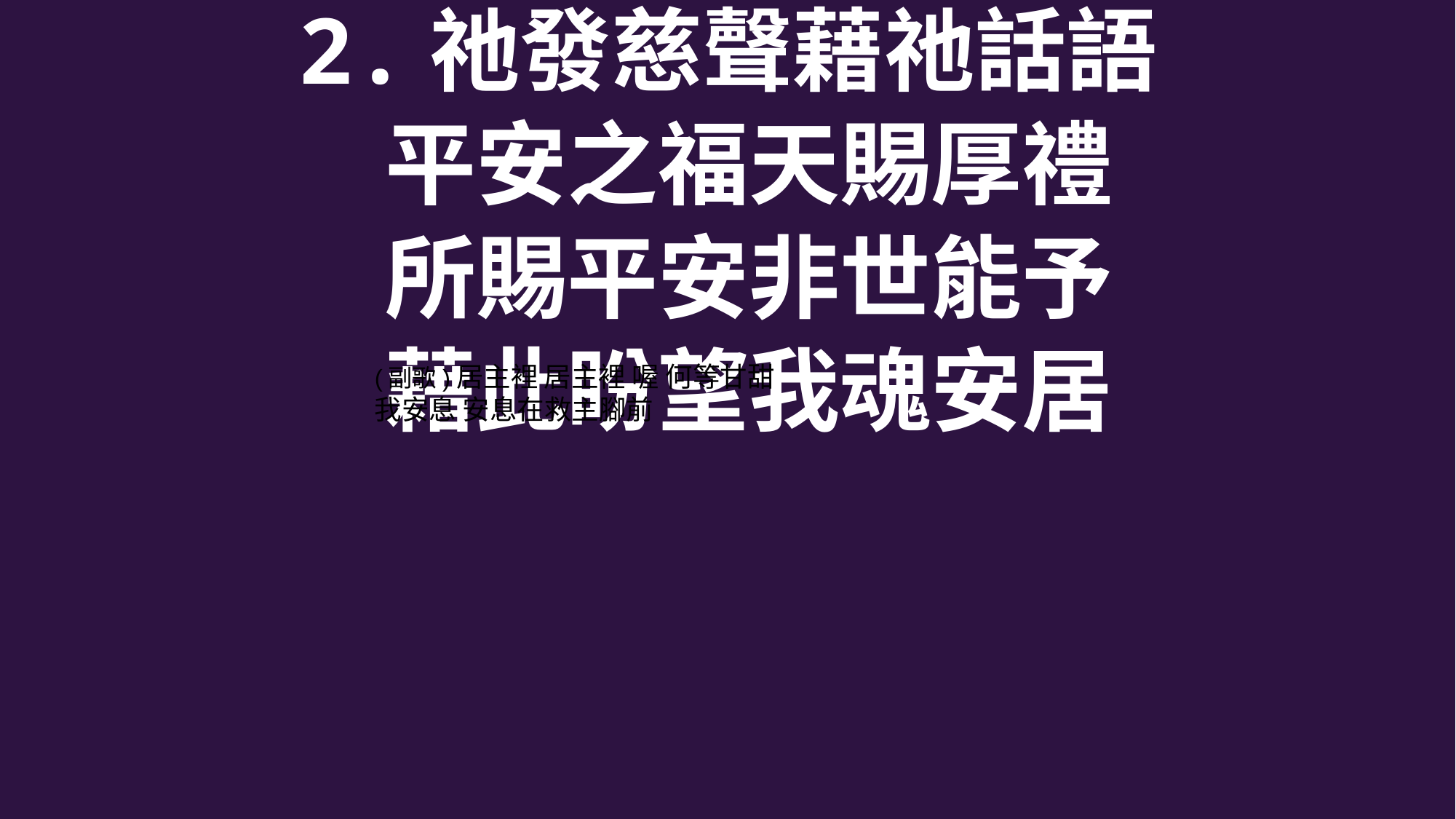

2.祂發慈聲藉祂話語
 平安之福天賜厚禮
 所賜平安非世能予
 藉此盼望我魂安居

(副歌)居主裡 居主裡 喔 何等甘甜
我安息 安息在救主腳前